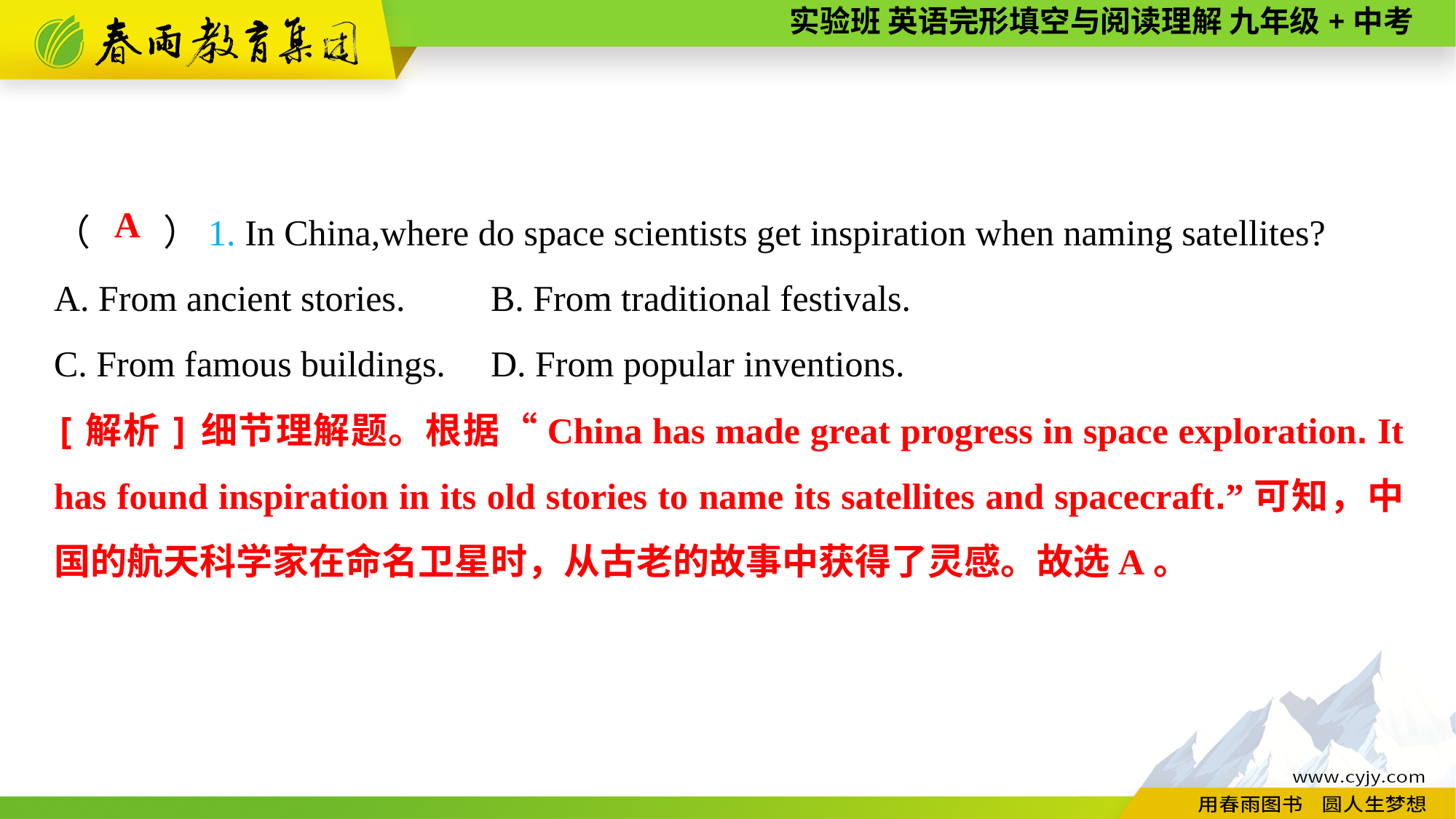

（　　）1. In China,where do space scientists get inspiration when naming satellites?
A. From ancient stories.	B. From traditional festivals.
C. From famous buildings.	D. From popular inventions.
A
[解析]细节理解题。根据“China has made great progress in space exploration. It has found inspiration in its old stories to name its satellites and spacecraft.”可知，中国的航天科学家在命名卫星时，从古老的故事中获得了灵感。故选A。